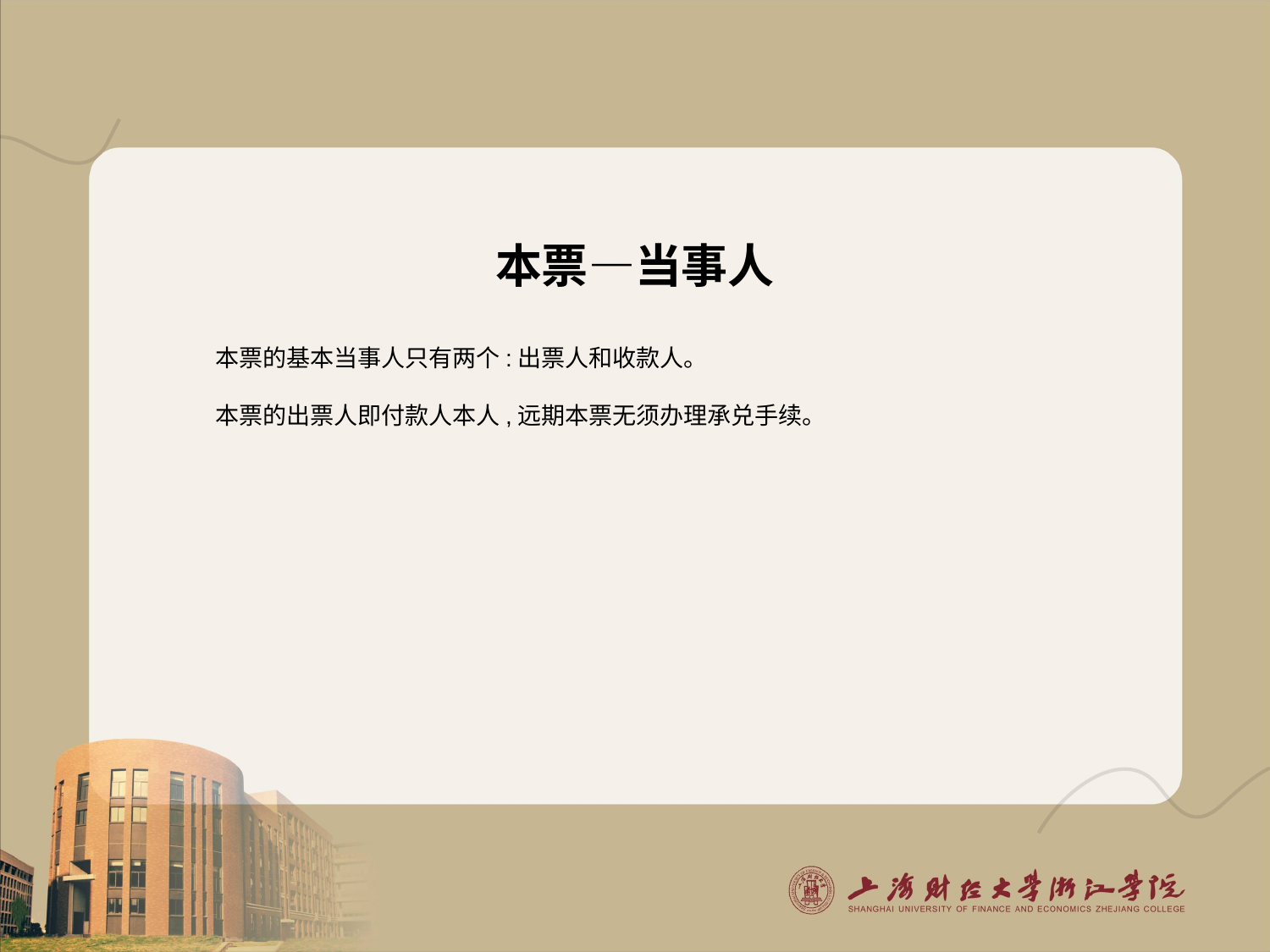

# 本票—当事人
本票的基本当事人只有两个:出票人和收款人。
本票的出票人即付款人本人,远期本票无须办理承兑手续。